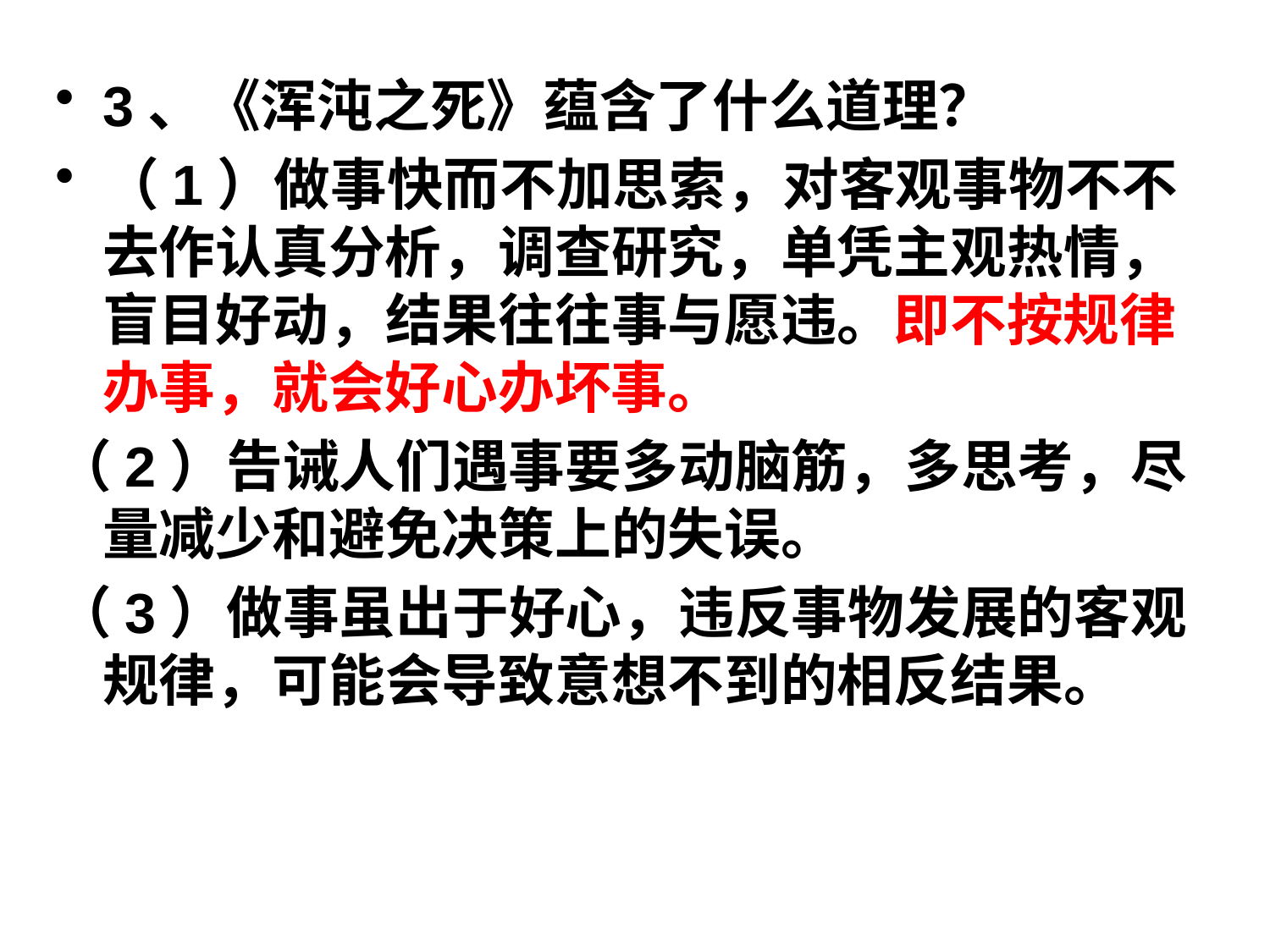

3、《浑沌之死》蕴含了什么道理？
（1）做事快而不加思索，对客观事物不不去作认真分析，调查研究，单凭主观热情，盲目好动，结果往往事与愿违。即不按规律办事，就会好心办坏事。
（2）告诫人们遇事要多动脑筋，多思考，尽量减少和避免决策上的失误。
（3）做事虽出于好心，违反事物发展的客观规律，可能会导致意想不到的相反结果。